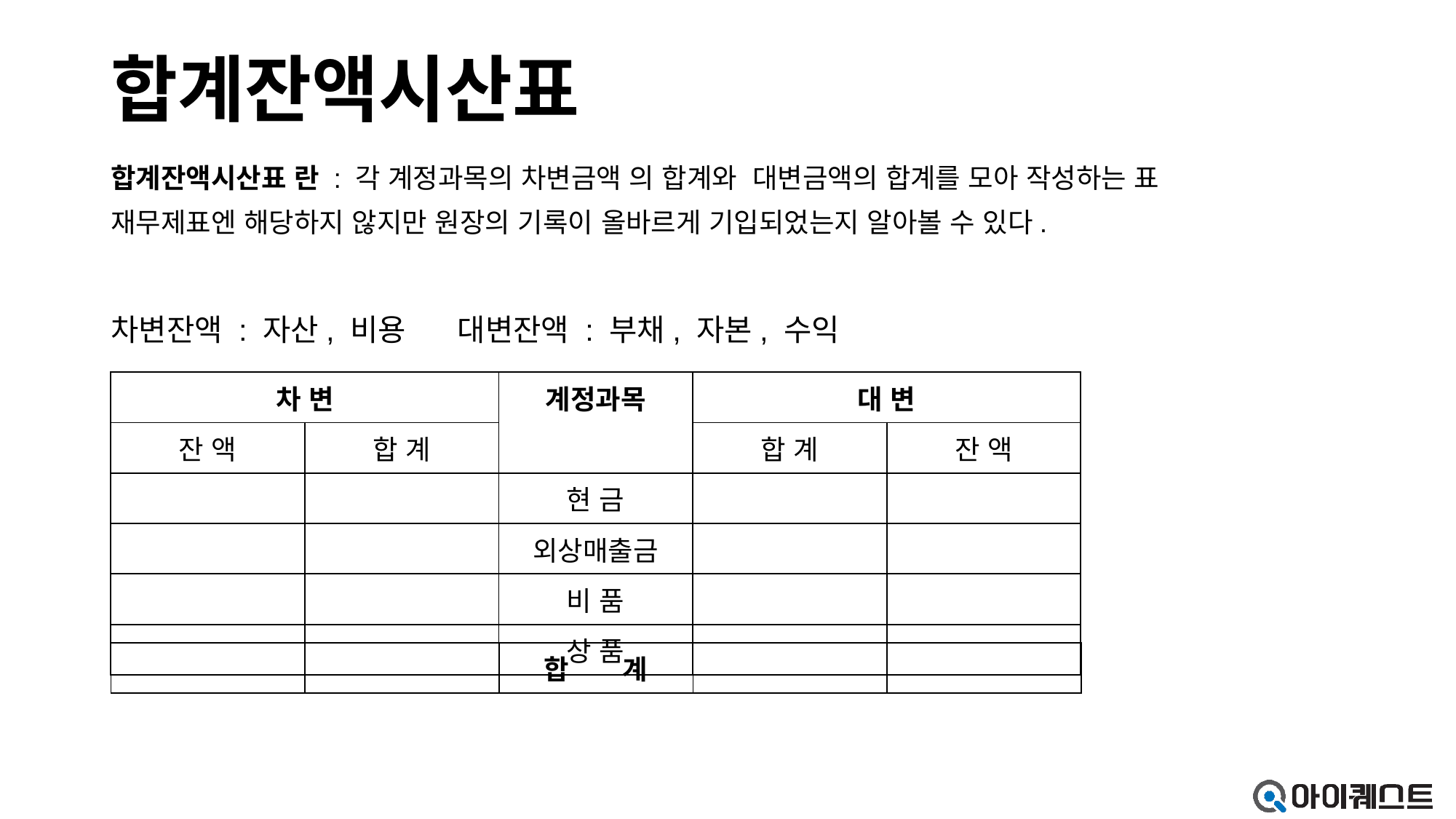

# 합계잔액시산표
합계잔액시산표 란 : 각 계정과목의 차변금액 의 합계와  대변금액의 합계를 모아 작성하는 표
재무제표엔 해당하지 않지만 원장의 기록이 올바르게 기입되었는지 알아볼 수 있다.

차변잔액 : 자산, 비용      대변잔액 : 부채, 자본, 수익

| 차 변 |  | 계정과목 | 대 변 |  |
| --- | --- | --- | --- | --- |
| 잔 액 | 합 계 |  | 합 계 | 잔 액 |
|  |  | 현 금 |  |  |
|  |  | 외상매출금 |  |  |
|  |  | 비 품 |  |  |
|  |  | 상 품 |  |  |
|  |  | 합 계 |  |  |
| --- | --- | --- | --- | --- |